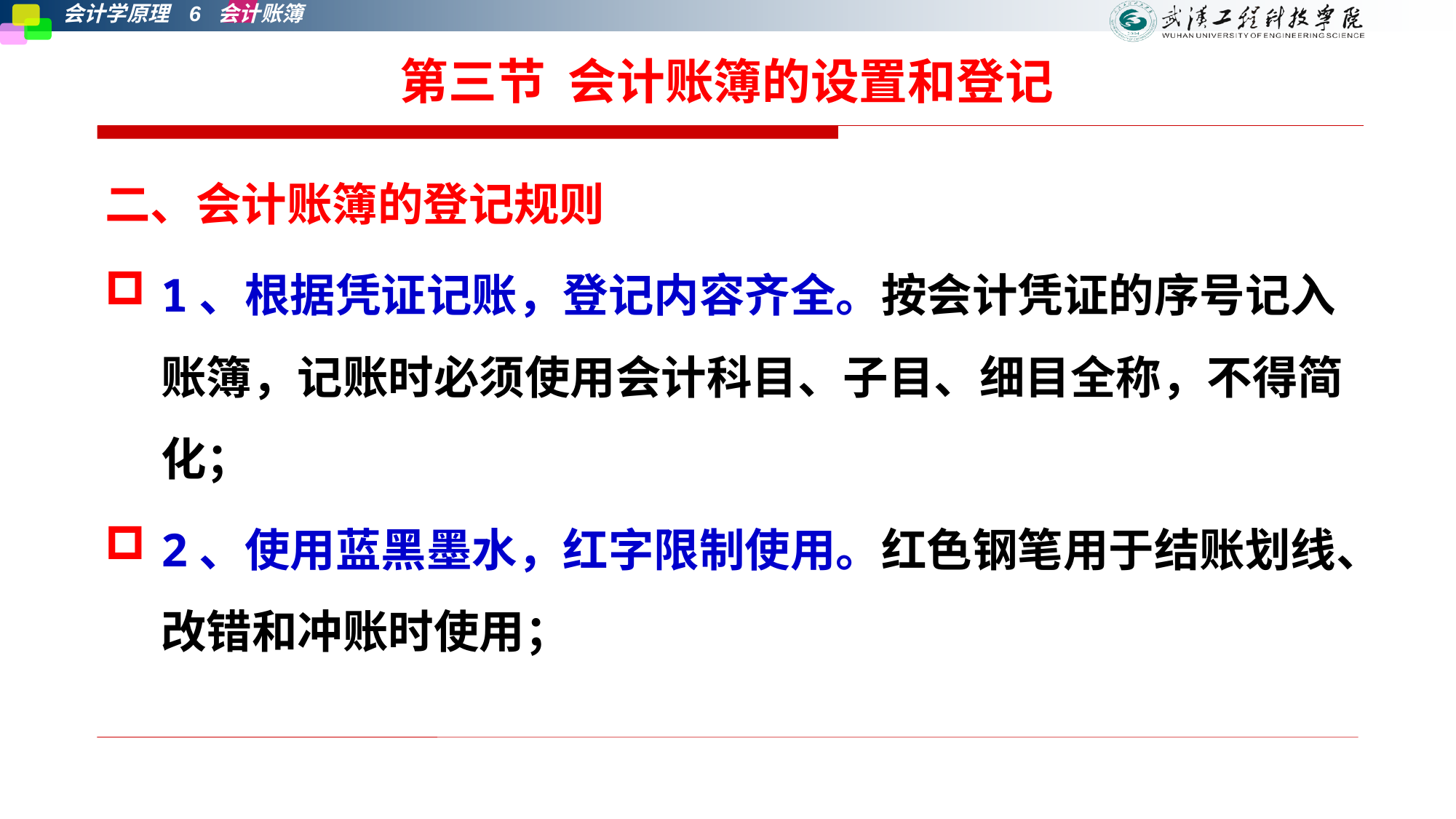

第三节  会计账簿的设置和登记
二、会计账簿的登记规则
1、根据凭证记账，登记内容齐全。按会计凭证的序号记入账簿，记账时必须使用会计科目、子目、细目全称，不得简化；
2、使用蓝黑墨水，红字限制使用。红色钢笔用于结账划线、改错和冲账时使用；